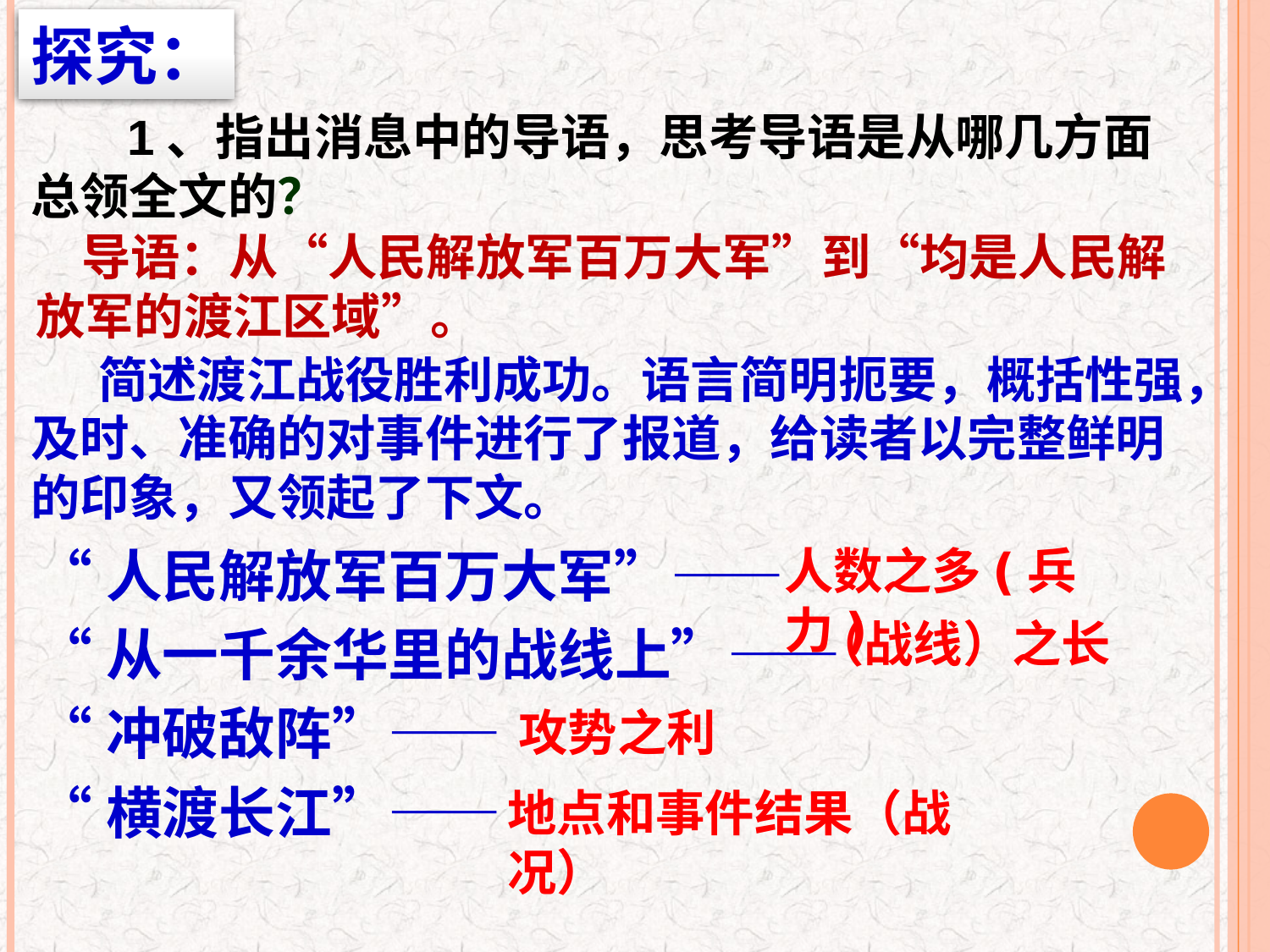

探究：
       1、指出消息中的导语，思考导语是从哪几方面总领全文的？
   导语：从“人民解放军百万大军”到“均是人民解放军的渡江区域”。
     简述渡江战役胜利成功。语言简明扼要，概括性强，及时、准确的对事件进行了报道，给读者以完整鲜明的印象，又领起了下文。
人数之多(兵力)
“人民解放军百万大军”——
“从一千余华里的战线上”——
“冲破敌阵”——
“横渡长江”——
（战线）之长
攻势之利
地点和事件结果（战况）